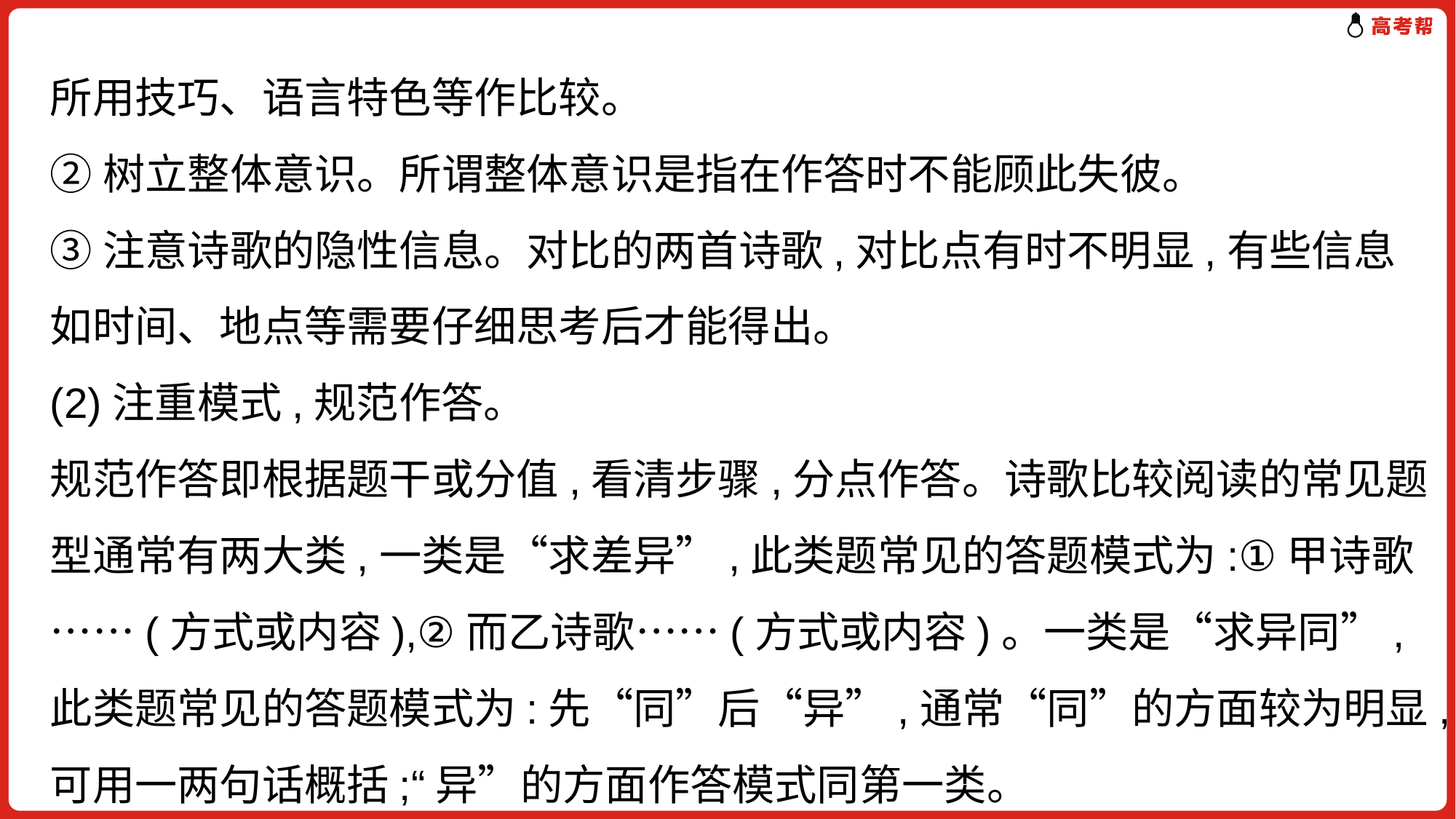

所用技巧、语言特色等作比较。
②树立整体意识。所谓整体意识是指在作答时不能顾此失彼。
③注意诗歌的隐性信息。对比的两首诗歌,对比点有时不明显,有些信息如时间、地点等需要仔细思考后才能得出。
(2)注重模式,规范作答。
规范作答即根据题干或分值,看清步骤,分点作答。诗歌比较阅读的常见题型通常有两大类,一类是“求差异”,此类题常见的答题模式为:①甲诗歌……(方式或内容),②而乙诗歌……(方式或内容)。一类是“求异同”,此类题常见的答题模式为:先“同”后“异”,通常“同”的方面较为明显,可用一两句话概括;“异”的方面作答模式同第一类。